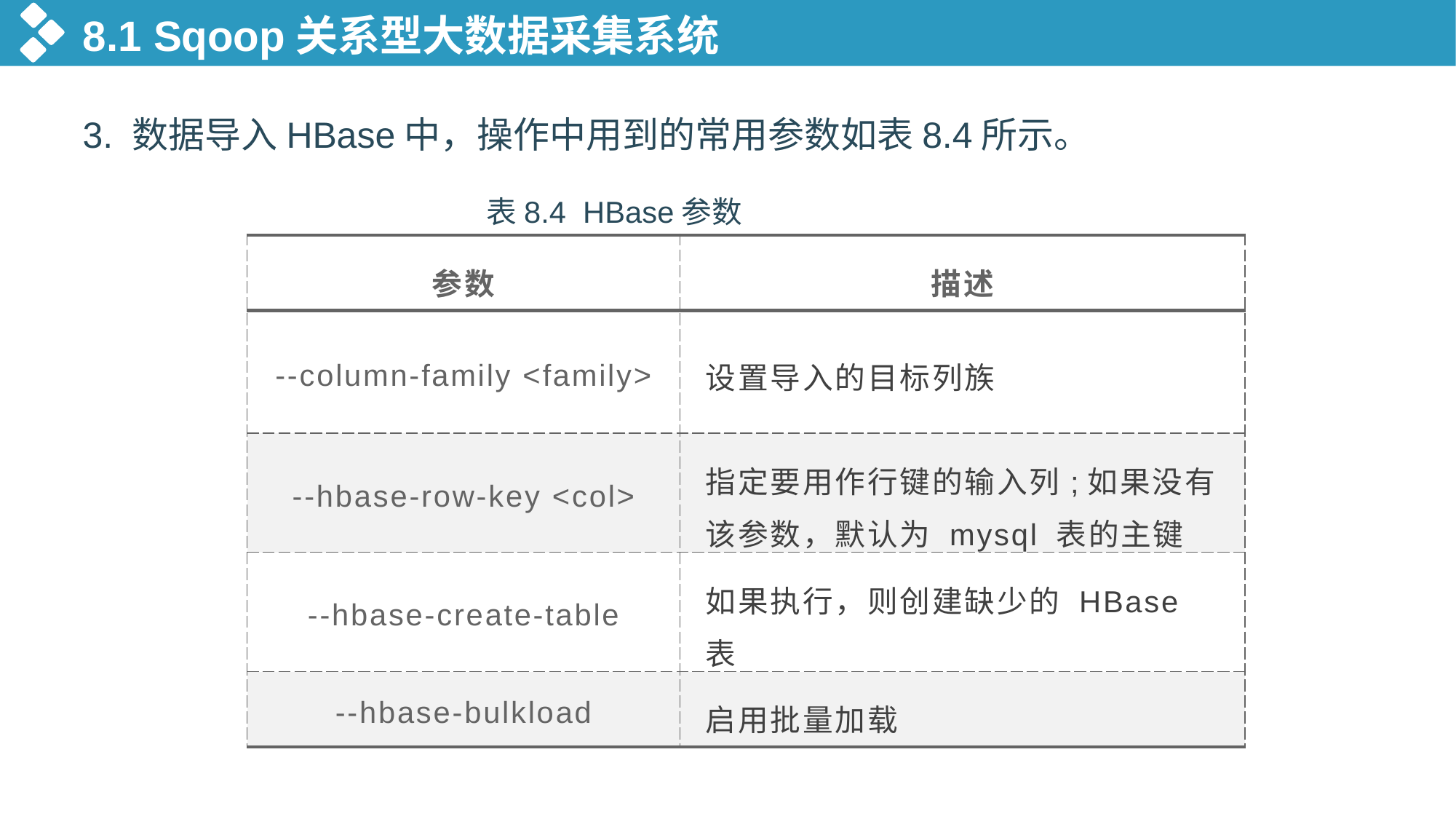

8.1 Sqoop关系型大数据采集系统

3. 数据导入HBase中，操作中用到的常用参数如表8.4所示。
表8.4  HBase参数
| 参数 | 描述 |
| --- | --- |
| --column-family <family> | 设置导入的目标列族 |
| --hbase-row-key <col> | 指定要用作行键的输入列;如果没有该参数，默认为 mysql 表的主键 |
| --hbase-create-table | 如果执行，则创建缺少的 HBase 表 |
| --hbase-bulkload | 启用批量加载 |